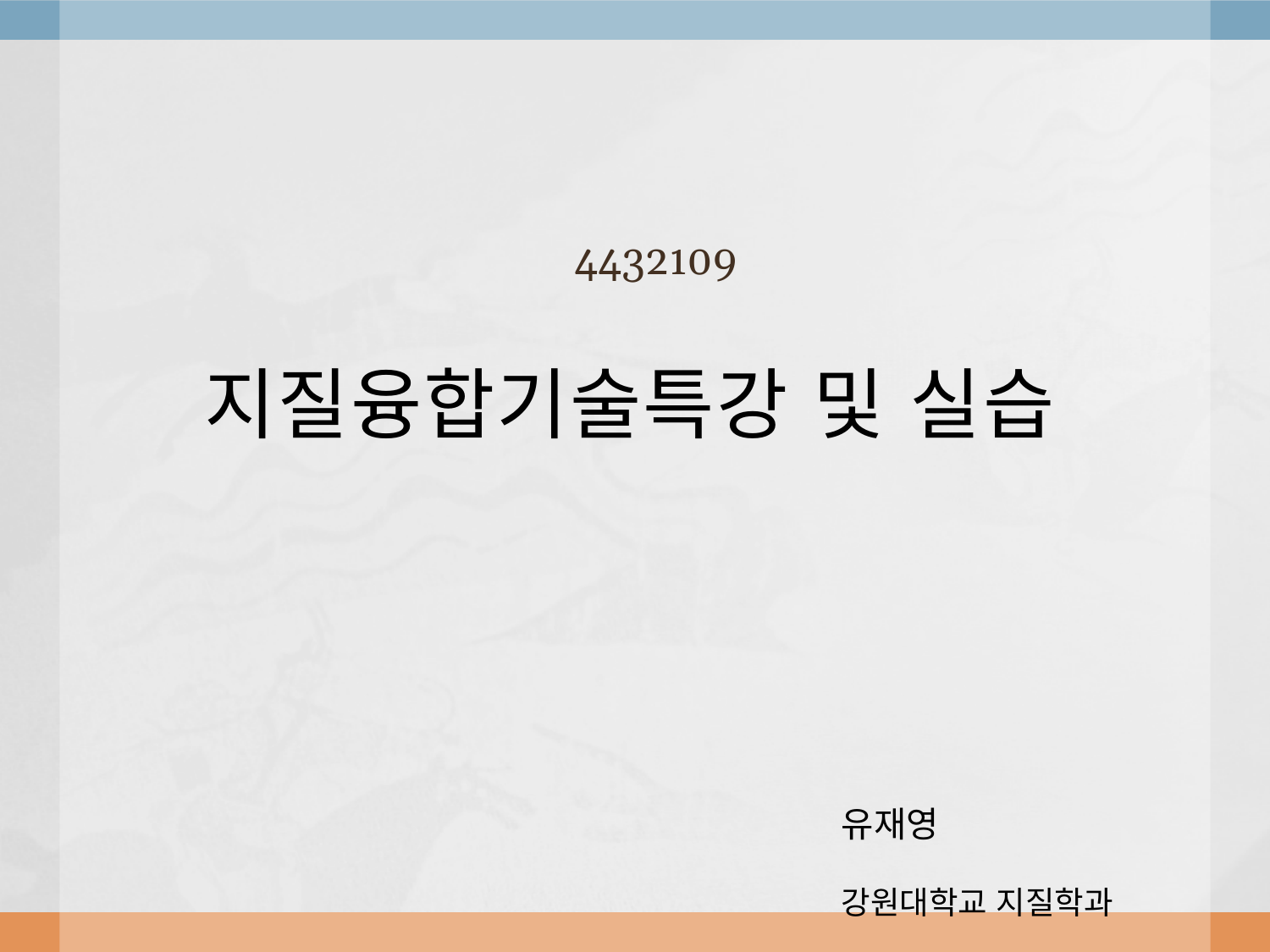

4432109
# 지질융합기술특강 및 실습
유재영

강원대학교 지질학과